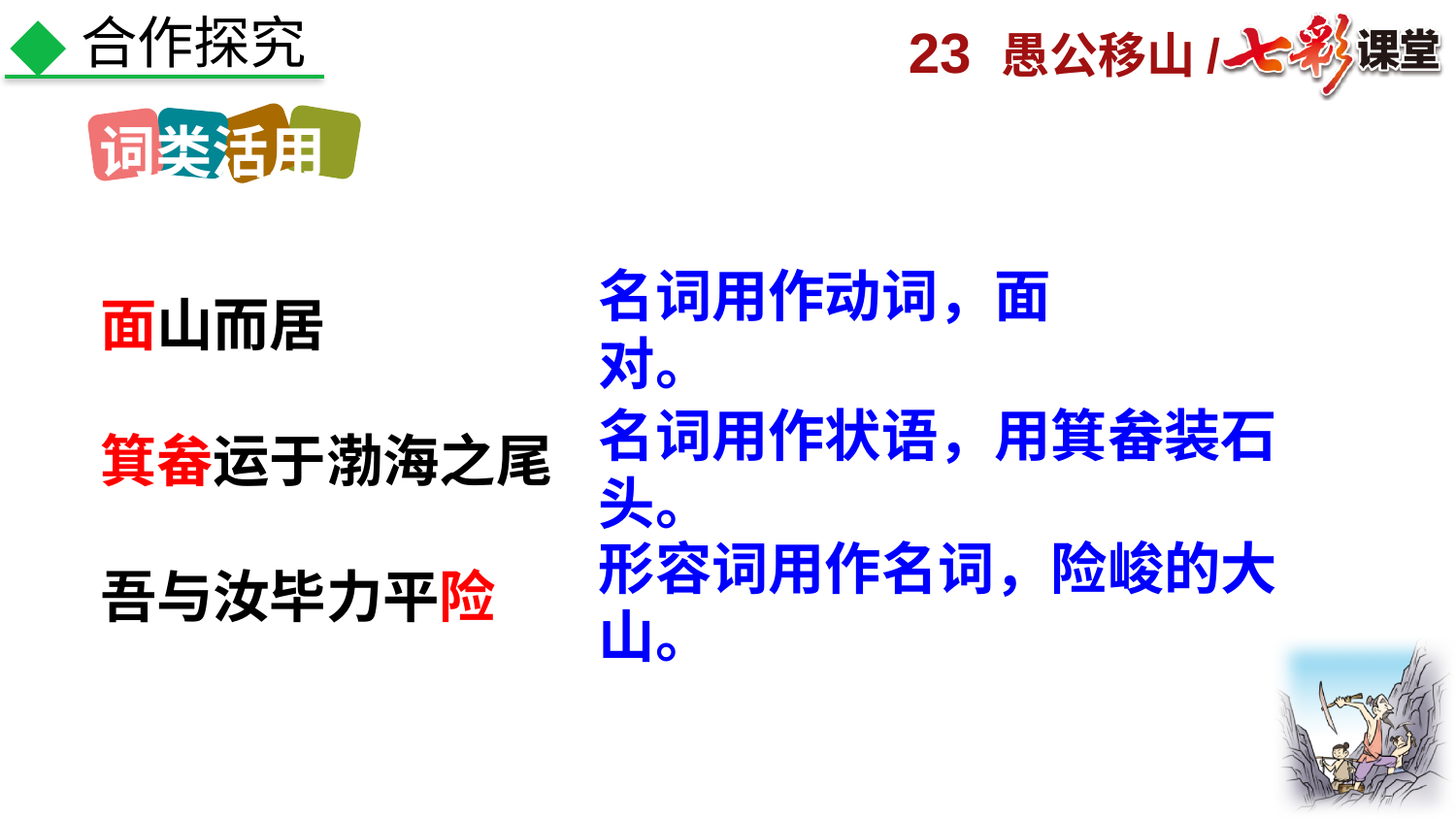

合作探究

词类活用

面山而居
箕畚运于渤海之尾
吾与汝毕力平险
名词用作动词，面对。
名词用作状语，用箕畚装石头。
形容词用作名词，险峻的大山。